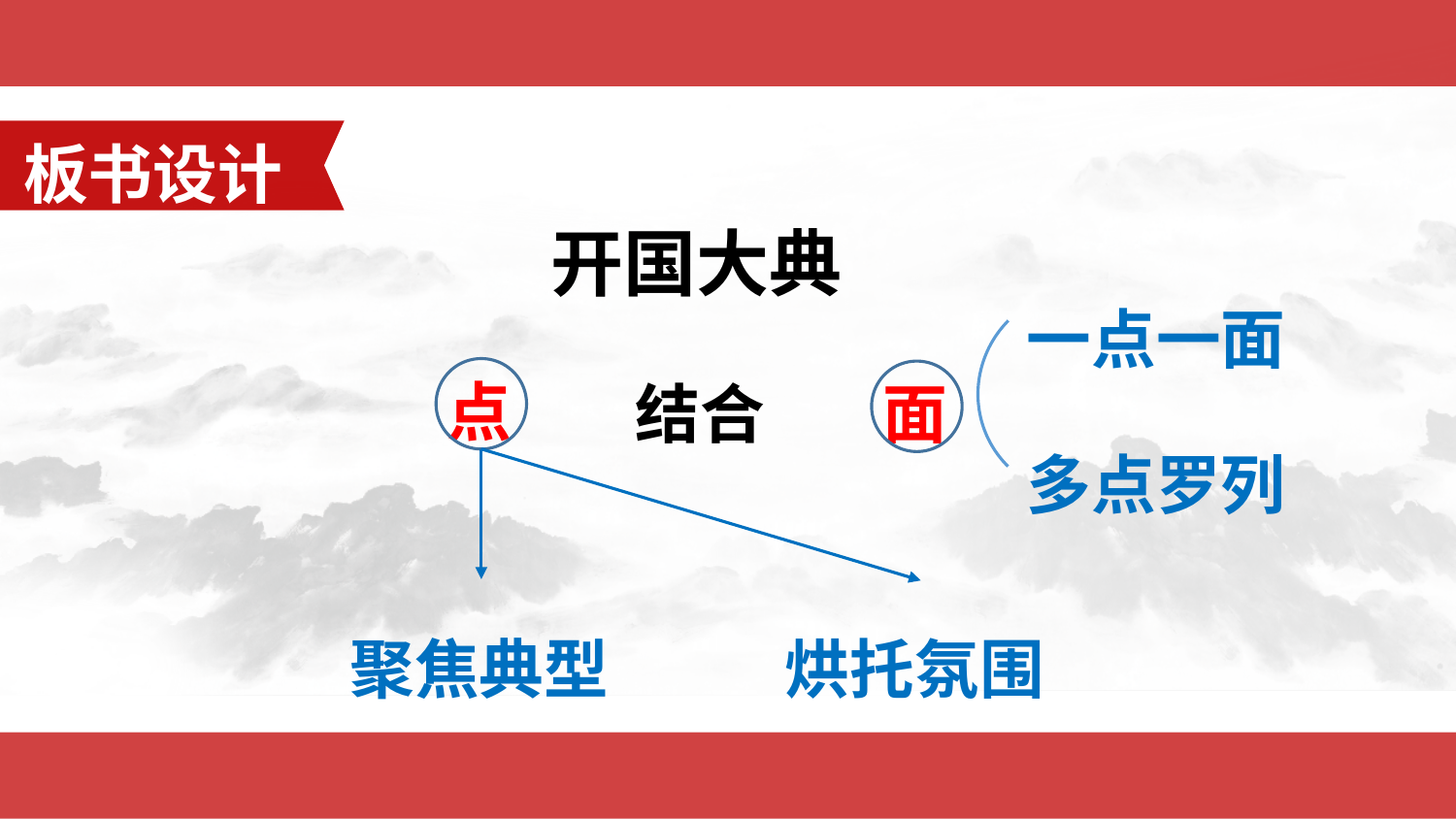

板书设计

开国大典
一点一面

点

结合
面

多点罗列
聚焦典型
烘托氛围